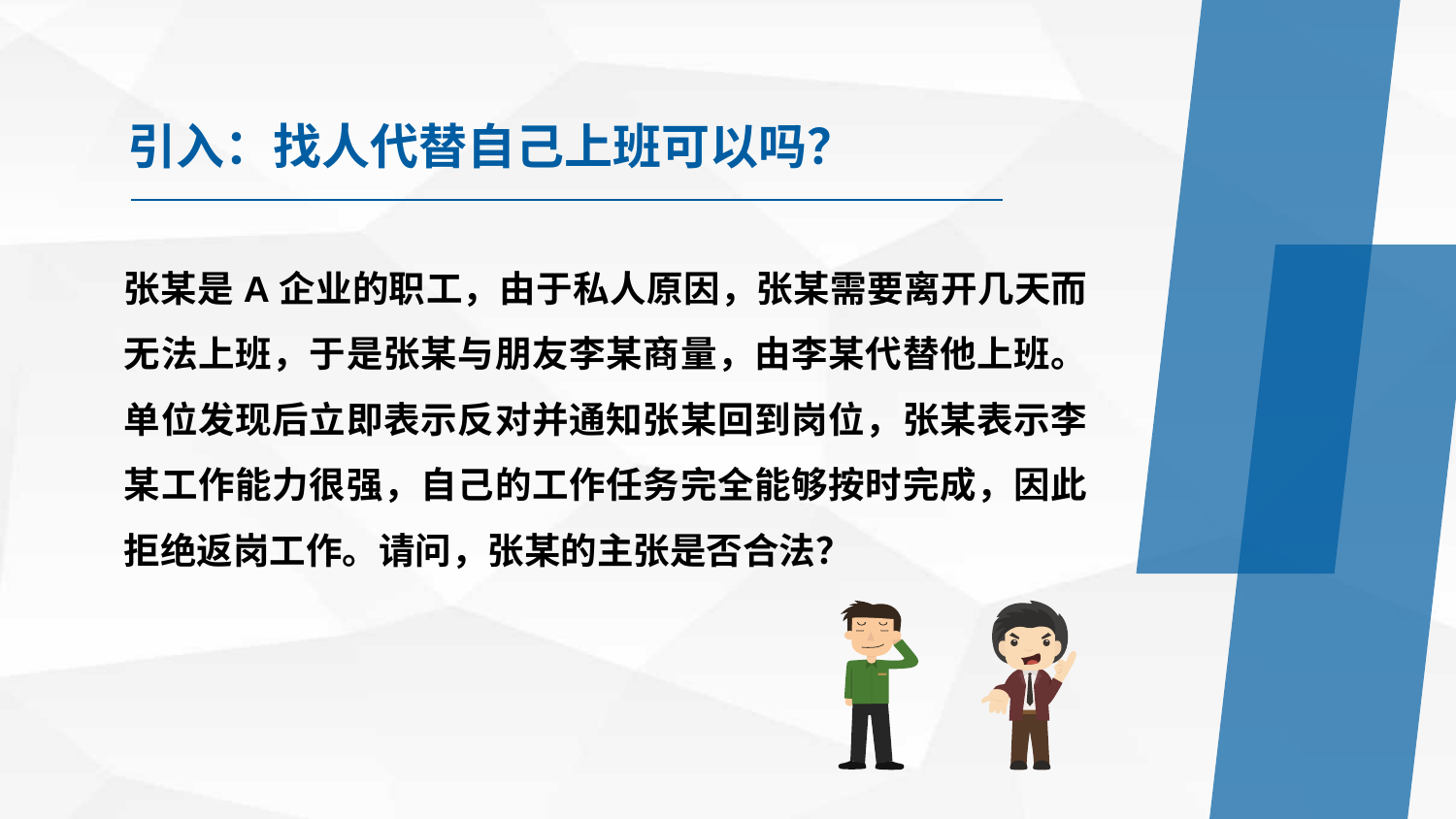

引入：找人代替自己上班可以吗？
张某是A企业的职工，由于私人原因，张某需要离开几天而无法上班，于是张某与朋友李某商量，由李某代替他上班。单位发现后立即表示反对并通知张某回到岗位，张某表示李某工作能力很强，自己的工作任务完全能够按时完成，因此拒绝返岗工作。请问，张某的主张是否合法？